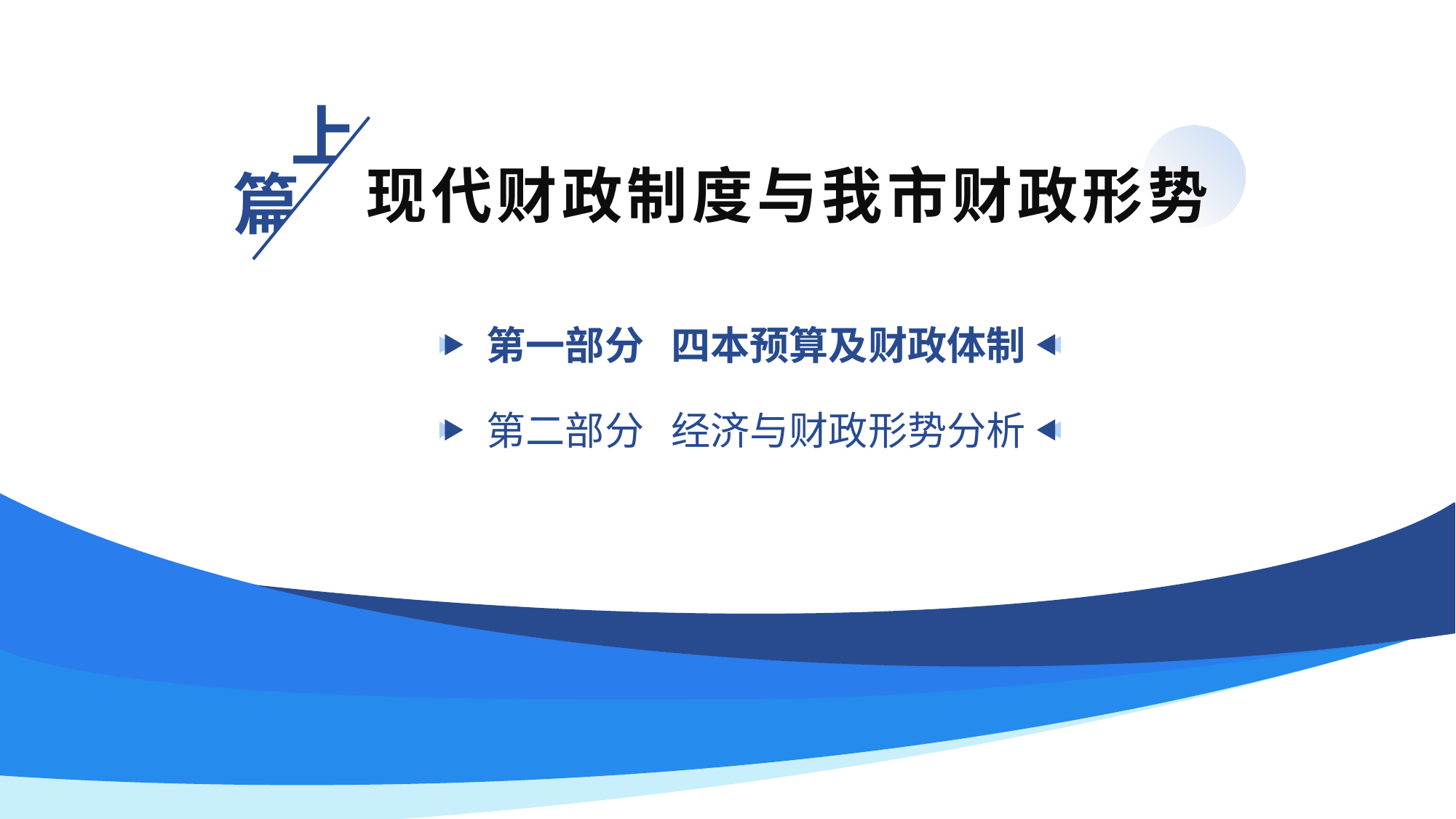

上

篇
现代财政制度与我市财政形势

第一部分   四本预算及财政体制

第二部分   经济与财政形势分析